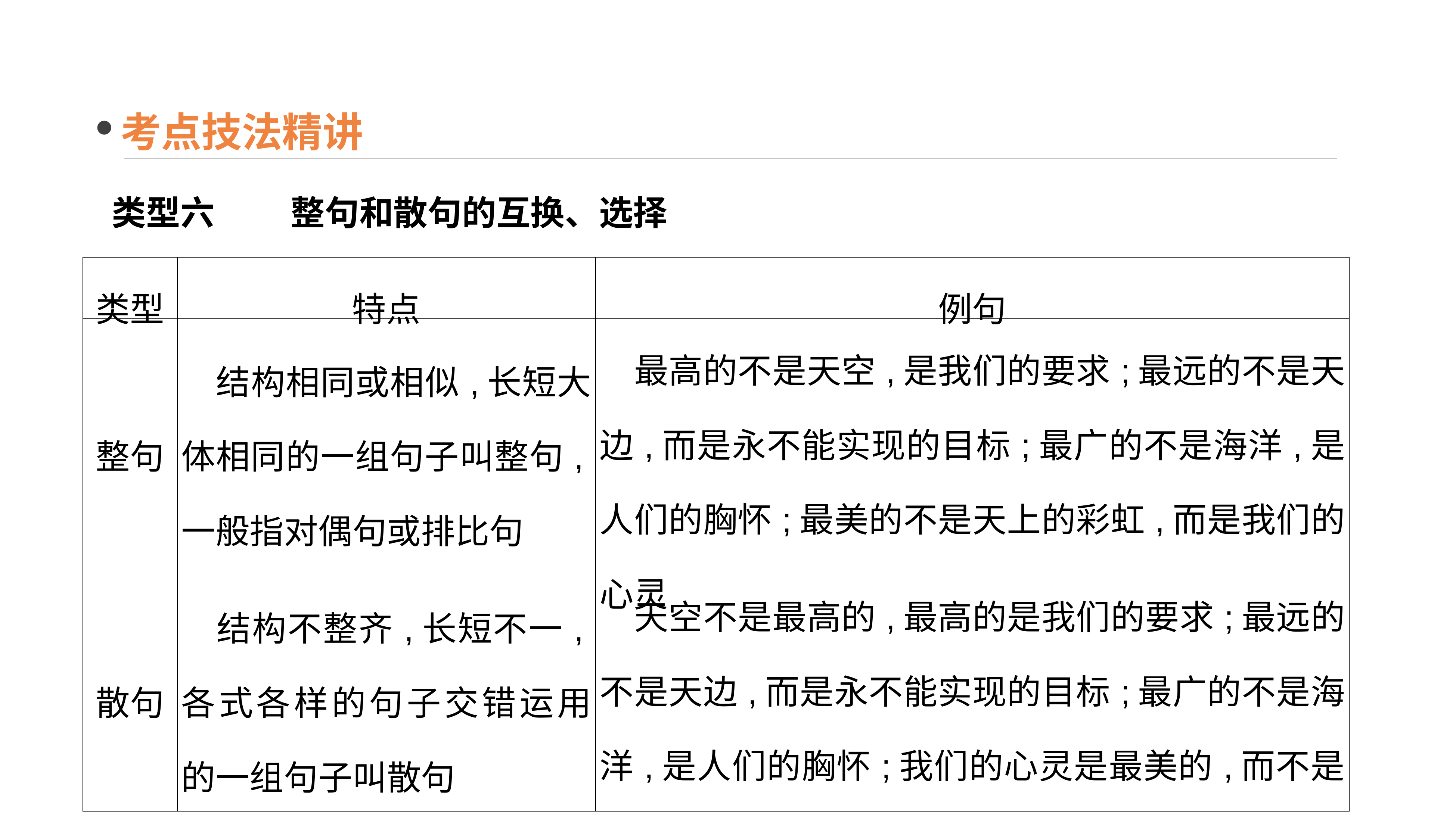

考点技法精讲

类型六　 　整句和散句的互换、选择

| 类型 | 特点 | 例句 |
| --- | --- | --- |
| 整句 | 结构相同或相似,长短大体相同的一组句子叫整句,一般指对偶句或排比句 | 最高的不是天空,是我们的要求;最远的不是天边,而是永不能实现的目标;最广的不是海洋,是人们的胸怀;最美的不是天上的彩虹,而是我们的心灵 |
| 散句 | 结构不整齐,长短不一,各式各样的句子交错运用的一组句子叫散句 | 天空不是最高的,最高的是我们的要求;最远的不是天边,而是永不能实现的目标;最广的不是海洋,是人们的胸怀;我们的心灵是最美的,而不是天上的彩虹 |